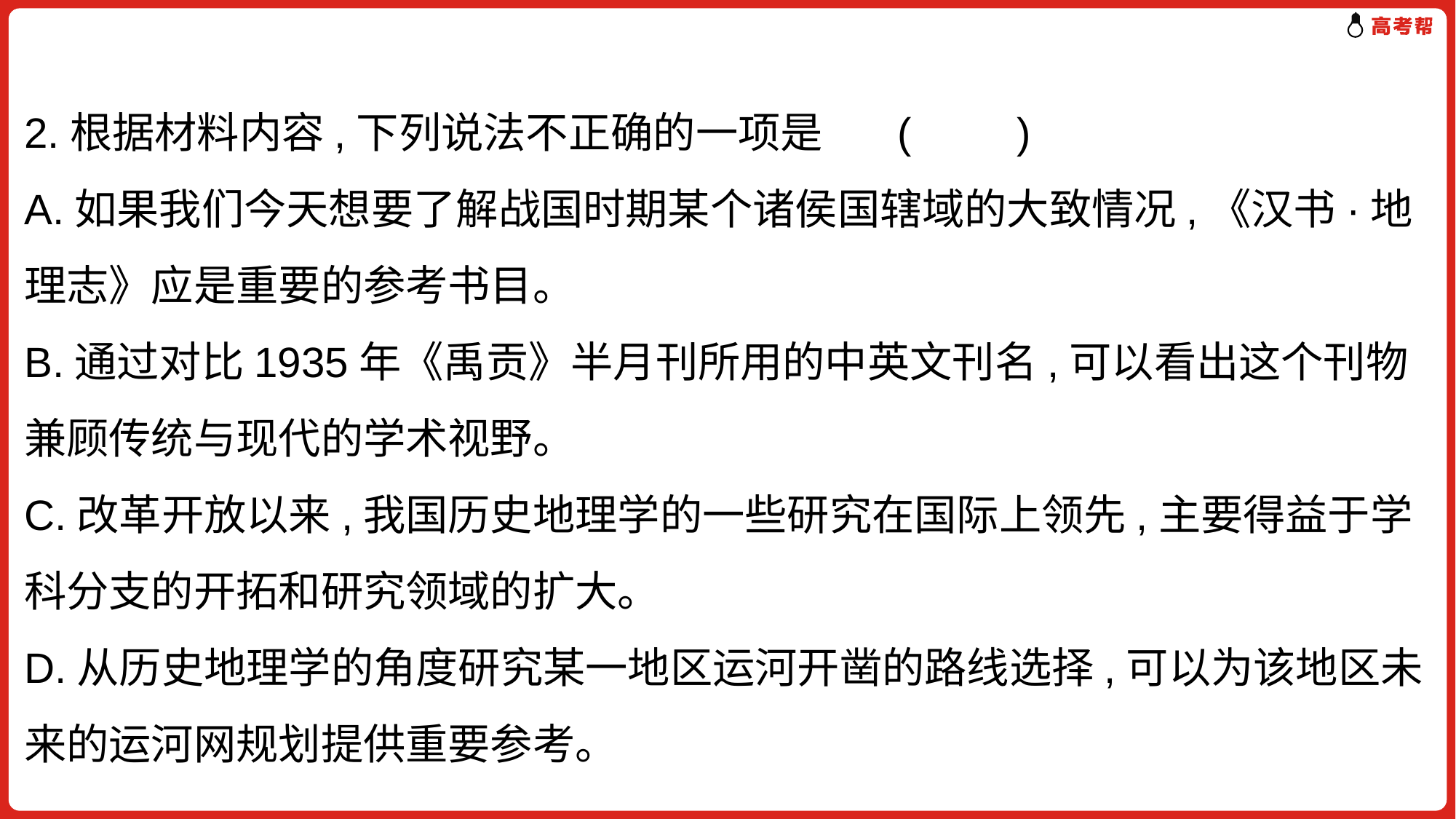

2.根据材料内容,下列说法不正确的一项是	(　　)
A.如果我们今天想要了解战国时期某个诸侯国辖域的大致情况,《汉书·地理志》应是重要的参考书目。
B.通过对比1935年《禹贡》半月刊所用的中英文刊名,可以看出这个刊物兼顾传统与现代的学术视野。
C.改革开放以来,我国历史地理学的一些研究在国际上领先,主要得益于学科分支的开拓和研究领域的扩大。
D.从历史地理学的角度研究某一地区运河开凿的路线选择,可以为该地区未来的运河网规划提供重要参考。